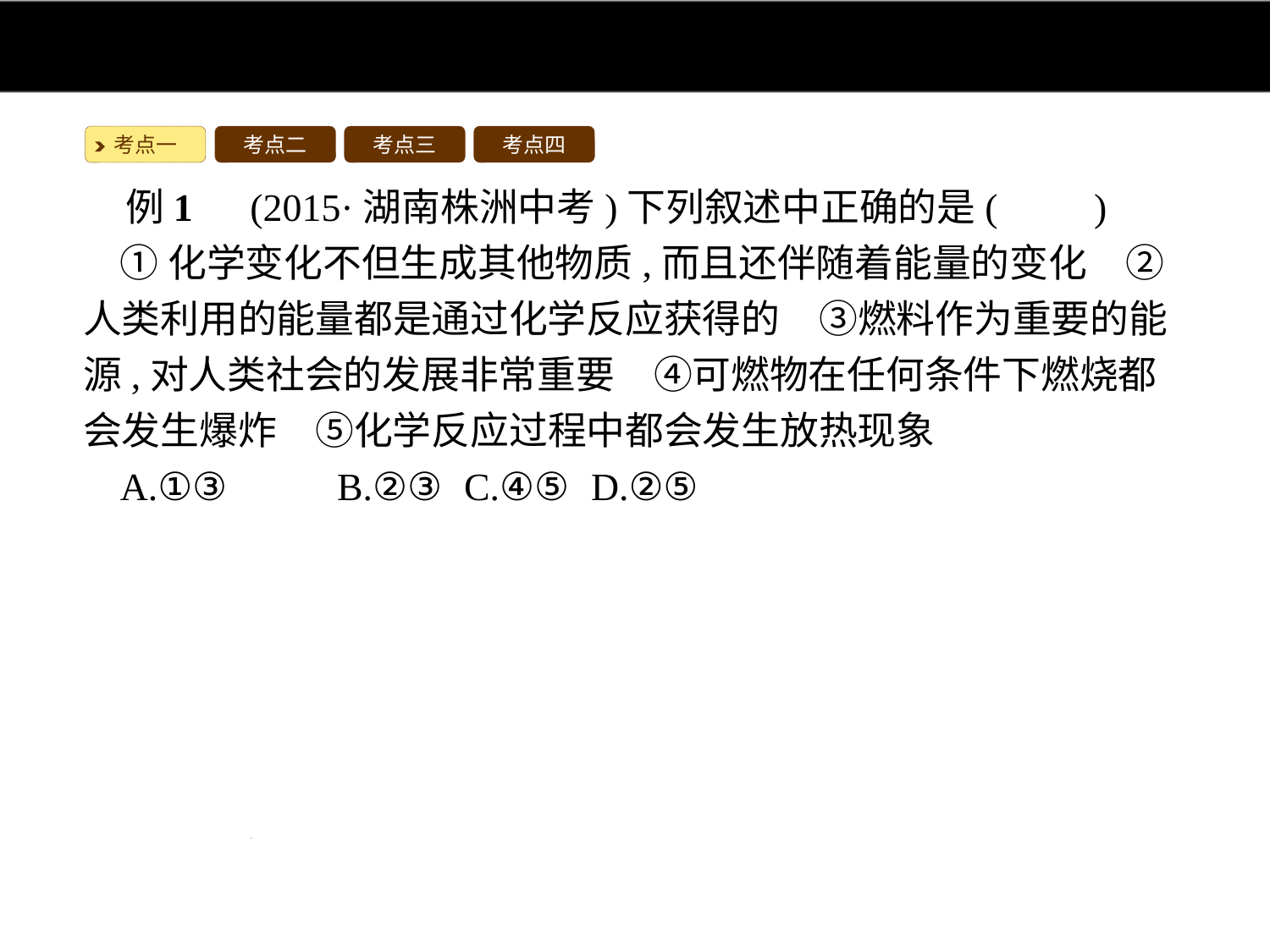

考点一
考点二
考点三
考点四

例1　(2015·湖南株洲中考)下列叙述中正确的是(　　)
①化学变化不但生成其他物质,而且还伴随着能量的变化　②人类利用的能量都是通过化学反应获得的　③燃料作为重要的能源,对人类社会的发展非常重要　④可燃物在任何条件下燃烧都会发生爆炸　⑤化学反应过程中都会发生放热现象
A.①③	B.②③	C.④⑤	D.②⑤
解析:化学变化不但生成其他物质,而且还伴随着放热或吸热等能量的变化,①正确;人类利用的能量大都是通过化学反应获得的,而不是全部,如太阳能,②错误;燃料是重要的能源,对人类社会的发展非常重要,③正确;可燃物燃烧发生爆炸需具备一定的条件,不一定都会发生爆炸,④错误;化学反应过程中既有放热现象也有吸热现象,⑤错误。
答案:A